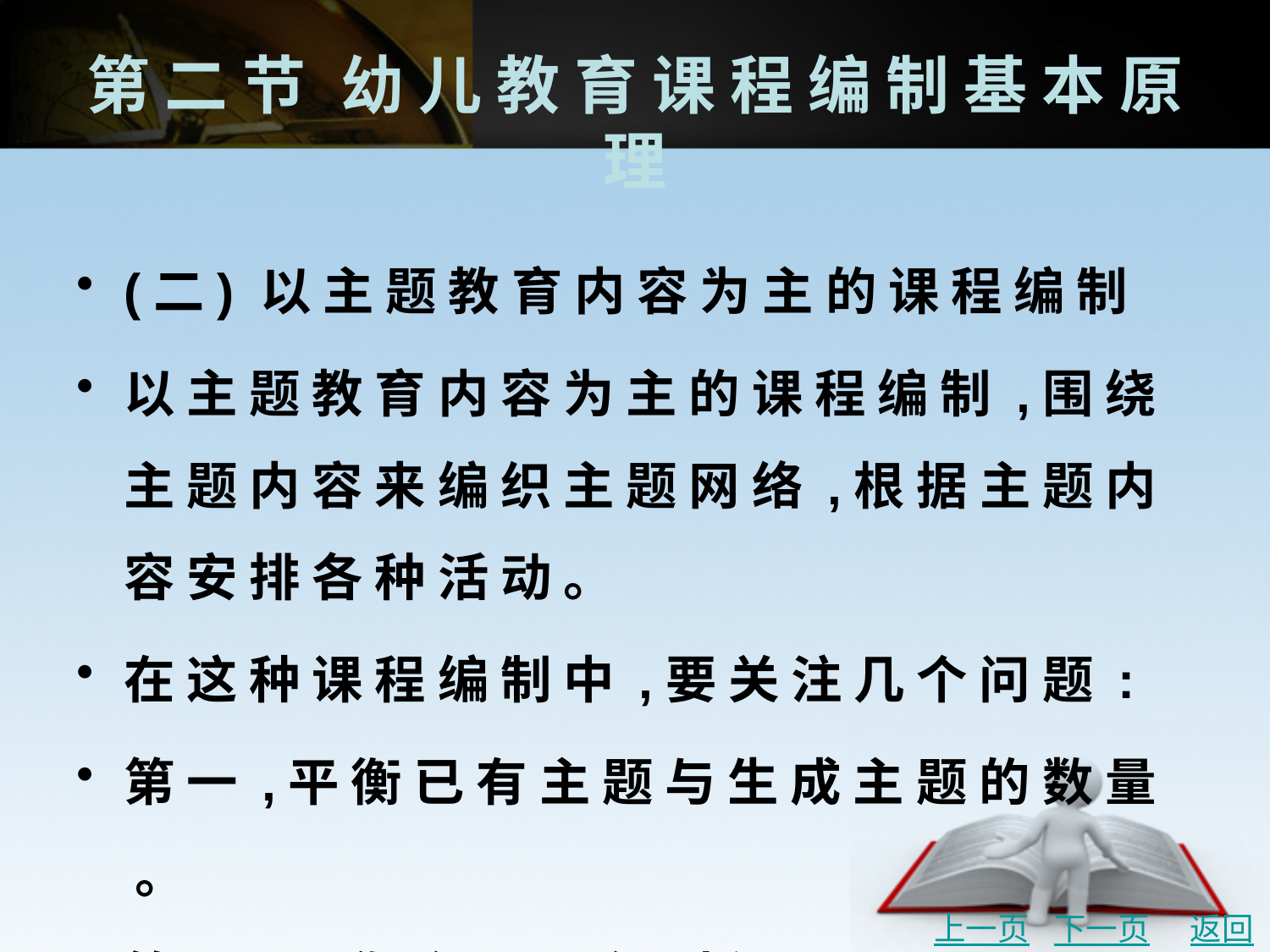

# 第 二 节	幼 儿 教 育 课 程 编 制 基 本 原 理
(二) 以 主 题 教 育 内 容 为 主 的 课 程 编 制
以 主 题 教 育 内 容 为 主 的 课 程 编 制 ,围 绕 主 题 内 容 来 编 织 主 题 网 络 ,根 据 主 题 内 容 安 排 各 种 活 动 。
在 这 种 课 程 编 制 中 ,要 关 注 几 个 问 题 :
第 一 ,平 衡 已 有 主 题 与 生 成 主 题 的 数 量 。
第 二 ,平 衡 主 题 运 行 时 间 。

上一页
下一页
返回